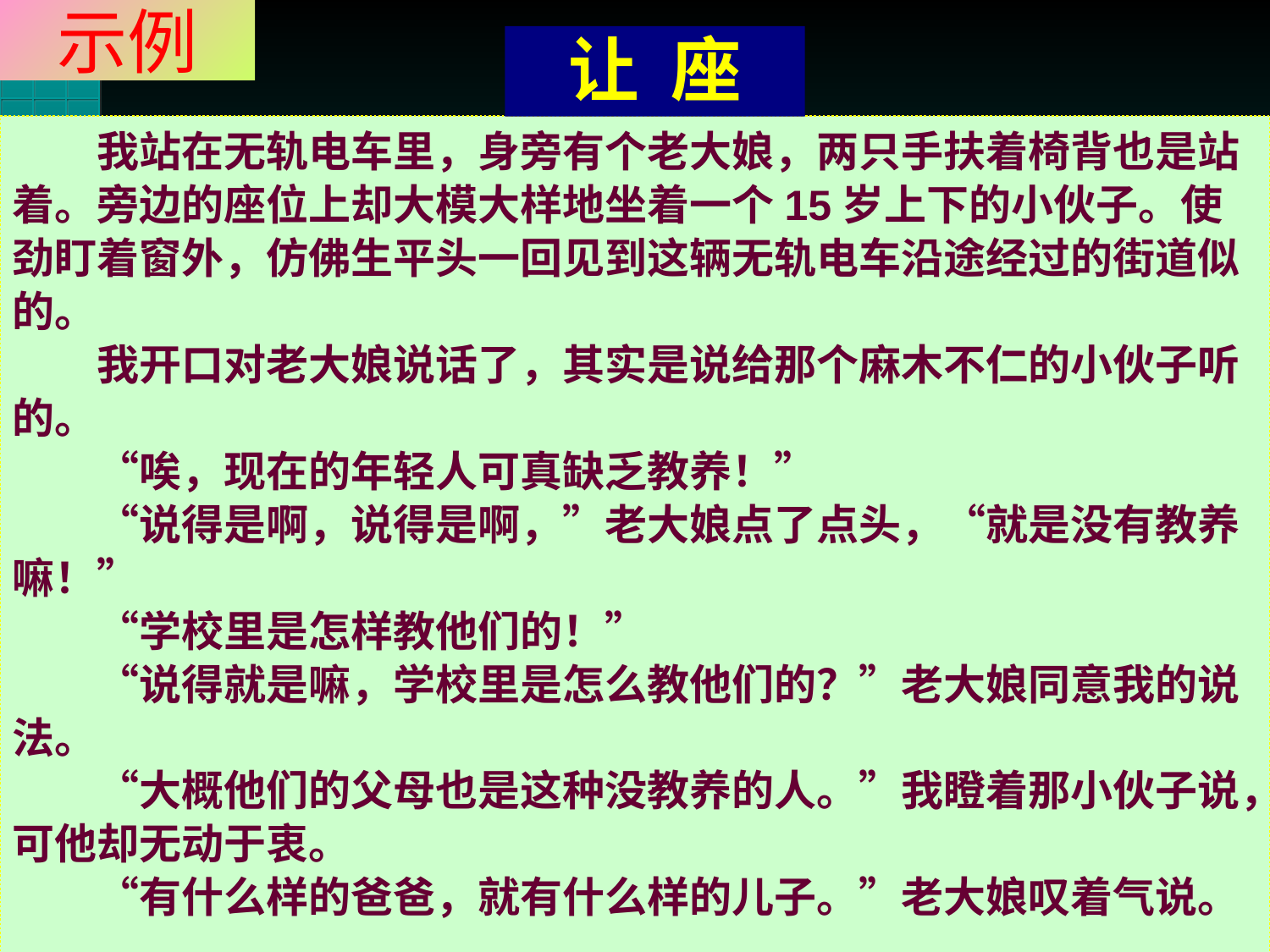

# 示例
让  座
　　我站在无轨电车里，身旁有个老大娘，两只手扶着椅背也是站着。旁边的座位上却大模大样地坐着一个15岁上下的小伙子。使劲盯着窗外，仿佛生平头一回见到这辆无轨电车沿途经过的街道似的。
　　我开口对老大娘说话了，其实是说给那个麻木不仁的小伙子听的。
　　“唉，现在的年轻人可真缺乏教养！”
　　“说得是啊，说得是啊，”老大娘点了点头，“就是没有教养嘛！”
　　“学校里是怎样教他们的！”
　　“说得就是嘛，学校里是怎么教他们的？”老大娘同意我的说法。
　　“大概他们的父母也是这种没教养的人。”我瞪着那小伙子说，可他却无动于衷。
　　“有什么样的爸爸，就有什么样的儿子。”老大娘叹着气说。